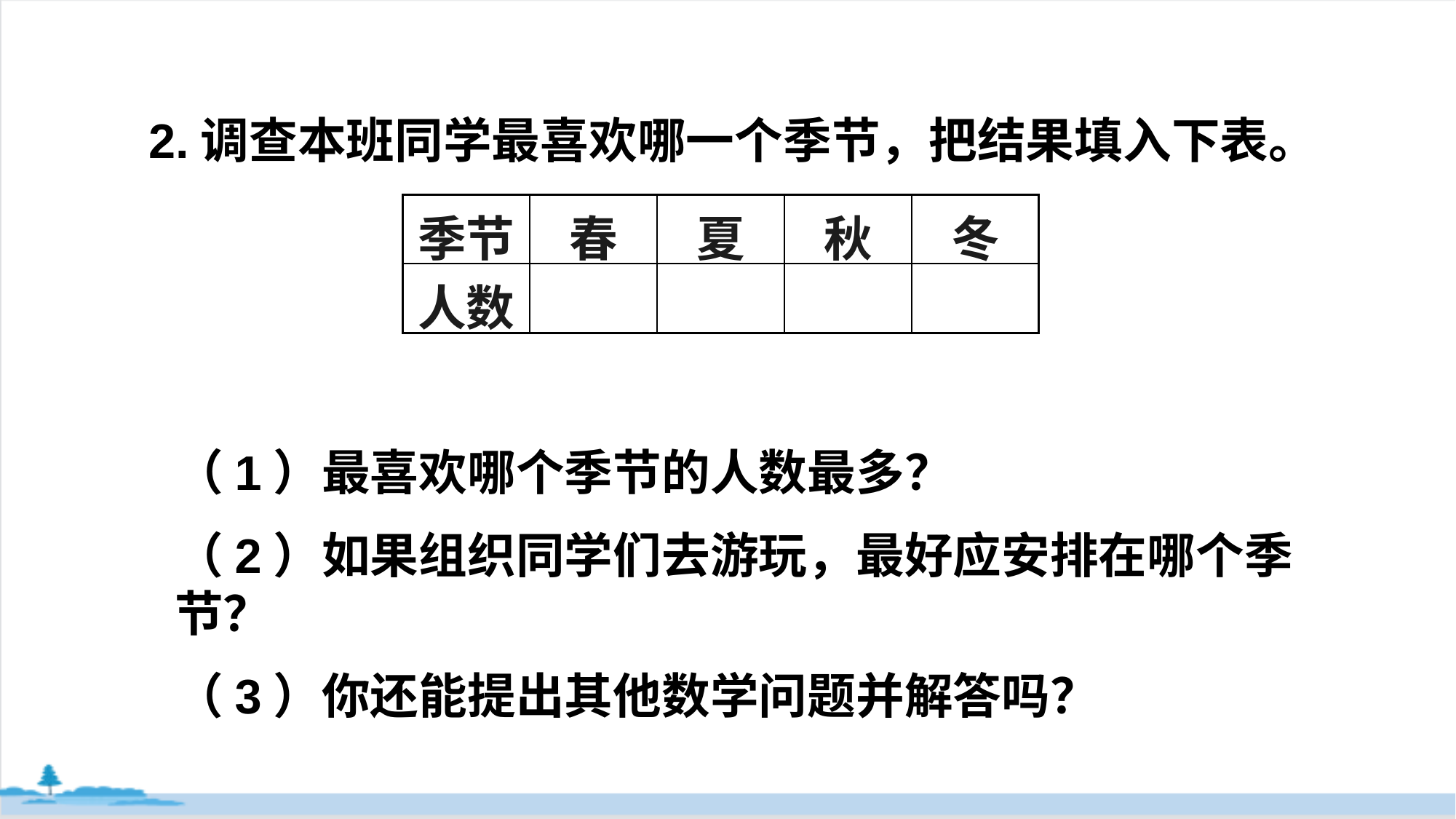

2.调查本班同学最喜欢哪一个季节，把结果填入下表。
| 季节 | 春 | 夏 | 秋 | 冬 |
| --- | --- | --- | --- | --- |
| 人数 |  |  |  |  |
（1）最喜欢哪个季节的人数最多？
（2）如果组织同学们去游玩，最好应安排在哪个季节？
（3）你还能提出其他数学问题并解答吗？